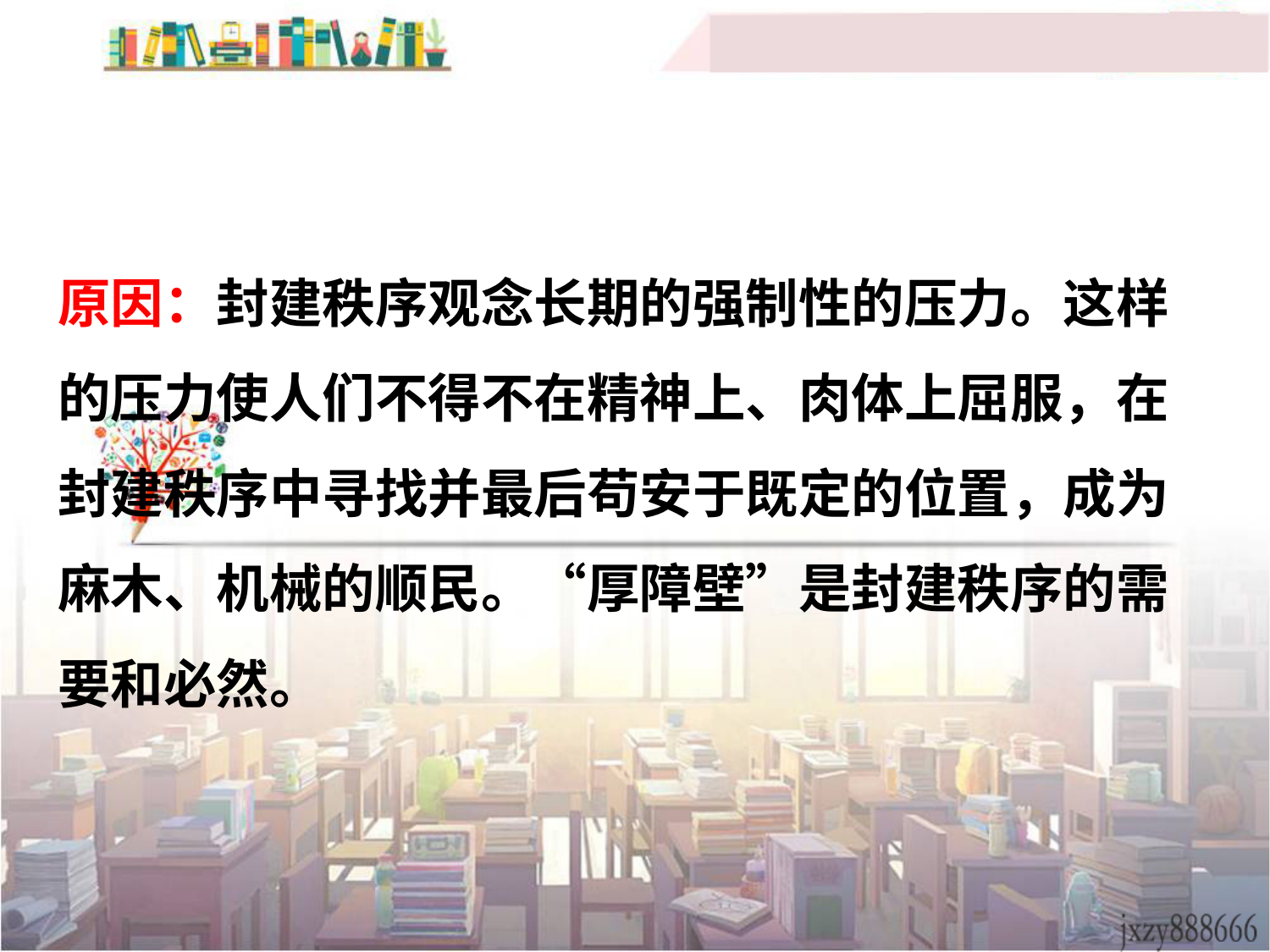

原因：封建秩序观念长期的强制性的压力。这样的压力使人们不得不在精神上、肉体上屈服，在封建秩序中寻找并最后苟安于既定的位置，成为麻木、机械的顺民。“厚障壁”是封建秩序的需要和必然。